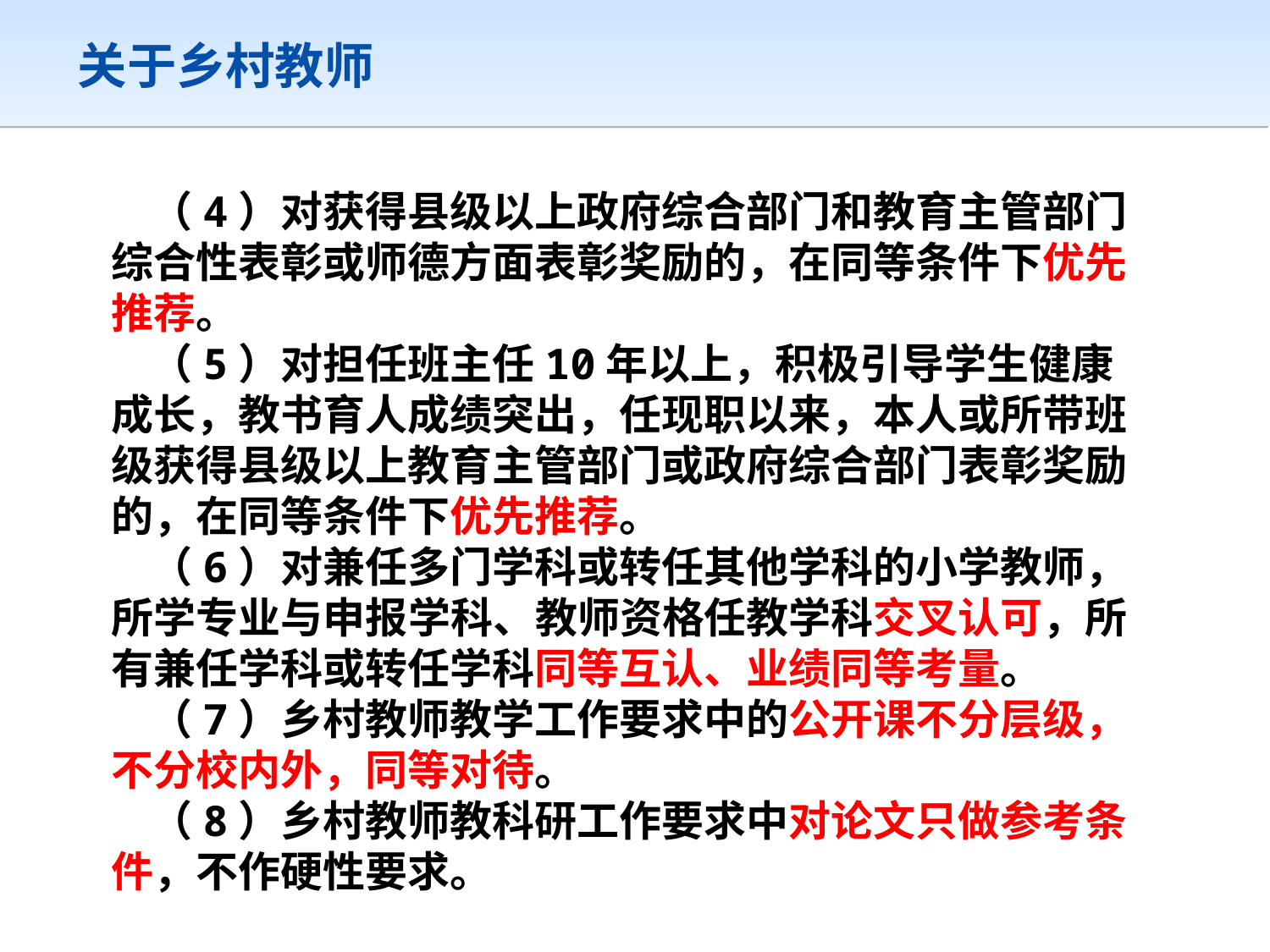

# 关于乡村教师
   （4）对获得县级以上政府综合部门和教育主管部门综合性表彰或师德方面表彰奖励的，在同等条件下优先推荐。
   （5）对担任班主任10年以上，积极引导学生健康成长，教书育人成绩突出，任现职以来，本人或所带班级获得县级以上教育主管部门或政府综合部门表彰奖励的，在同等条件下优先推荐。
   （6）对兼任多门学科或转任其他学科的小学教师，所学专业与申报学科、教师资格任教学科交叉认可，所有兼任学科或转任学科同等互认、业绩同等考量。
   （7）乡村教师教学工作要求中的公开课不分层级，不分校内外，同等对待。
   （8）乡村教师教科研工作要求中对论文只做参考条件，不作硬性要求。